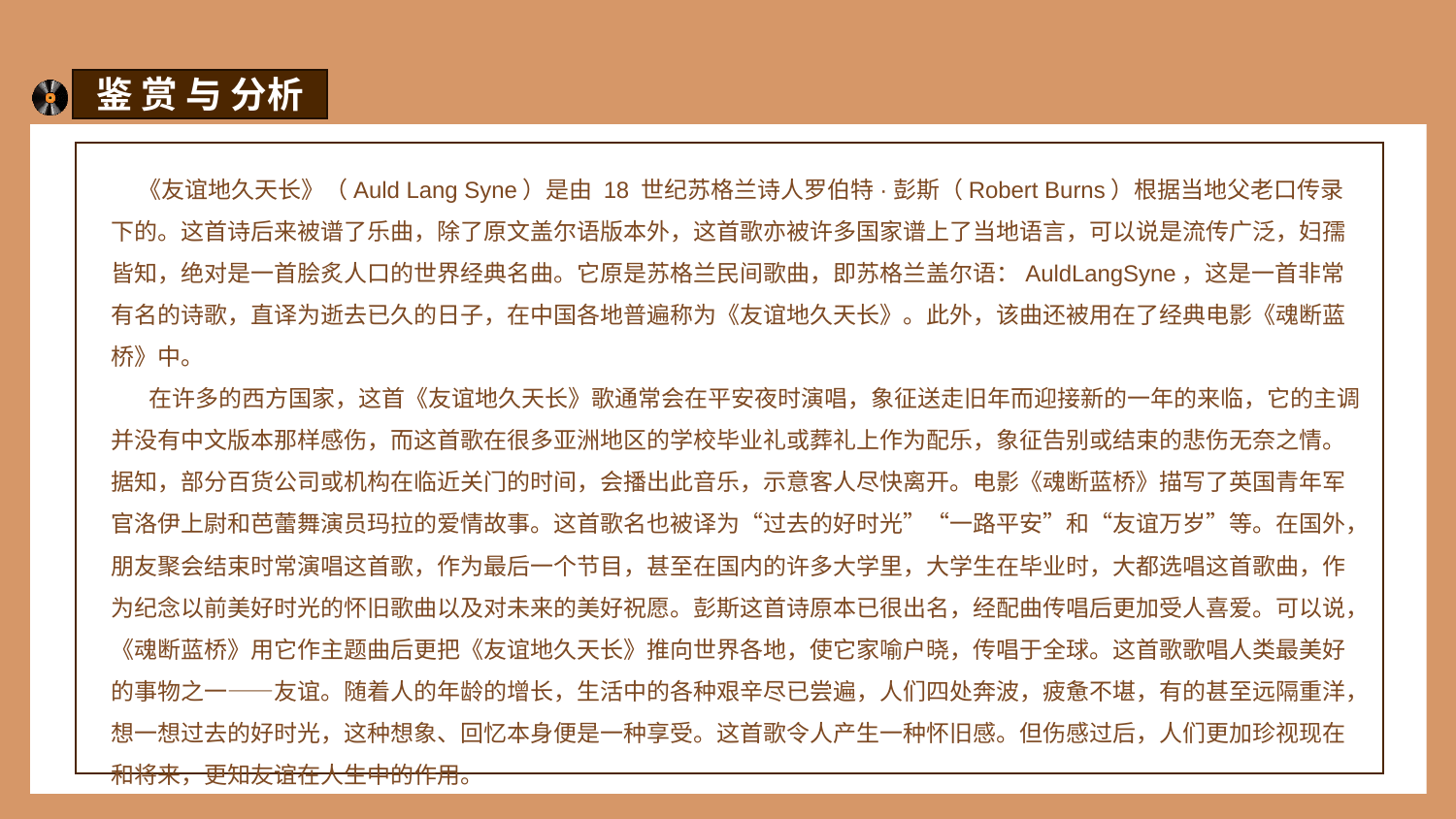

鉴 赏 与 分析

    《友谊地久天长》（Auld Lang Syne）是由 18 世纪苏格兰诗人罗伯特·彭斯（Robert Burns）根据当地父老口传录下的。这首诗后来被谱了乐曲，除了原文盖尔语版本外，这首歌亦被许多国家谱上了当地语言，可以说是流传广泛，妇孺皆知，绝对是一首脍炙人口的世界经典名曲。它原是苏格兰民间歌曲，即苏格兰盖尔语：AuldLangSyne，这是一首非常有名的诗歌，直译为逝去已久的日子，在中国各地普遍称为《友谊地久天长》。此外，该曲还被用在了经典电影《魂断蓝桥》中。
      在许多的西方国家，这首《友谊地久天长》歌通常会在平安夜时演唱，象征送走旧年而迎接新的一年的来临，它的主调并没有中文版本那样感伤，而这首歌在很多亚洲地区的学校毕业礼或葬礼上作为配乐，象征告别或结束的悲伤无奈之情。据知，部分百货公司或机构在临近关门的时间，会播出此音乐，示意客人尽快离开。电影《魂断蓝桥》描写了英国青年军官洛伊上尉和芭蕾舞演员玛拉的爱情故事。这首歌名也被译为“过去的好时光”“一路平安”和“友谊万岁”等。在国外，朋友聚会结束时常演唱这首歌，作为最后一个节目，甚至在国内的许多大学里，大学生在毕业时，大都选唱这首歌曲，作为纪念以前美好时光的怀旧歌曲以及对未来的美好祝愿。彭斯这首诗原本已很出名，经配曲传唱后更加受人喜爱。可以说，《魂断蓝桥》用它作主题曲后更把《友谊地久天长》推向世界各地，使它家喻户晓，传唱于全球。这首歌歌唱人类最美好的事物之一——友谊。随着人的年龄的增长，生活中的各种艰辛尽已尝遍，人们四处奔波，疲惫不堪，有的甚至远隔重洋，想一想过去的好时光，这种想象、回忆本身便是一种享受。这首歌令人产生一种怀旧感。但伤感过后，人们更加珍视现在和将来，更知友谊在人生中的作用。